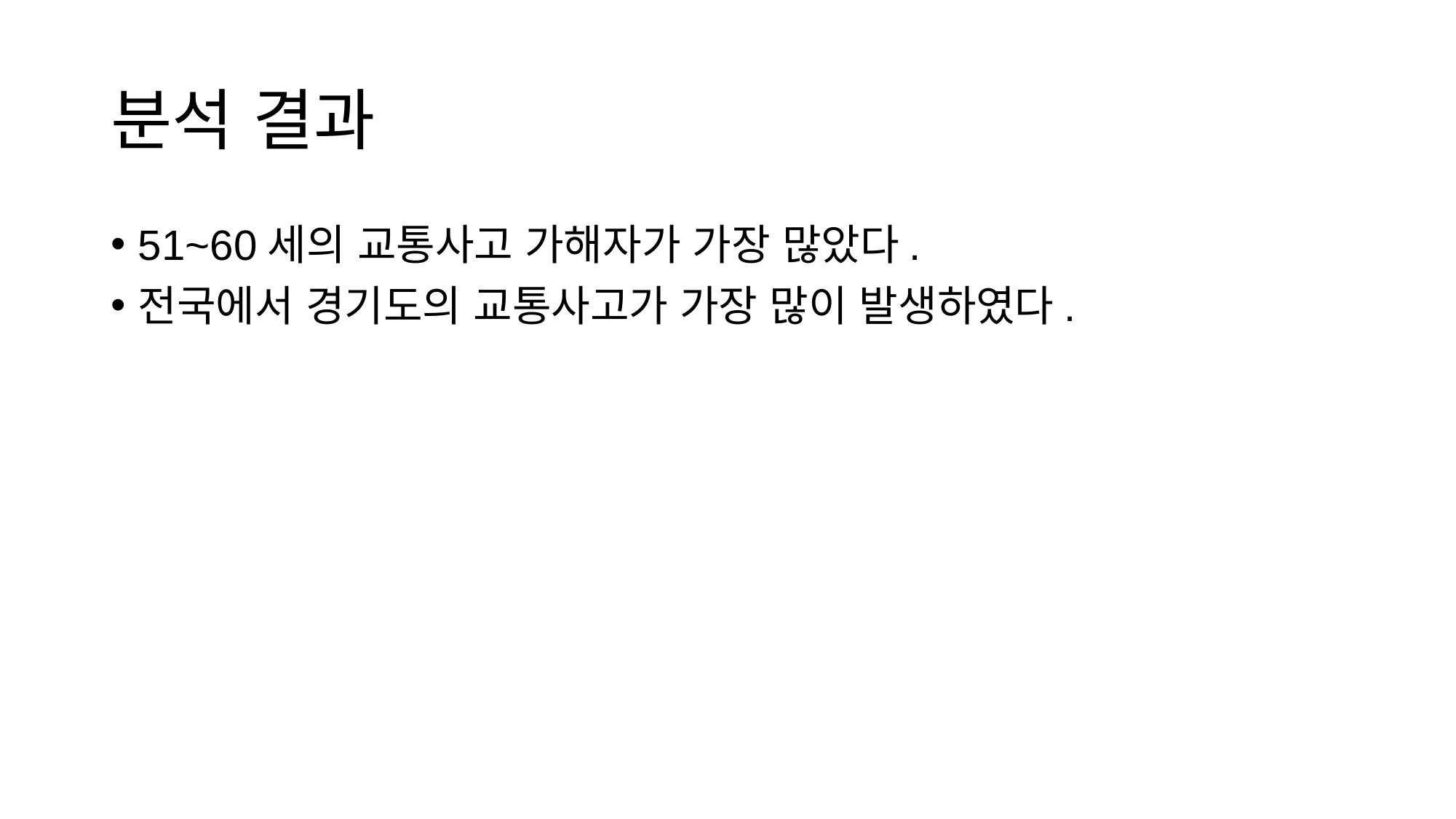

# 분석 결과
51~60세의 교통사고 가해자가 가장 많았다.
전국에서 경기도의 교통사고가 가장 많이 발생하였다.